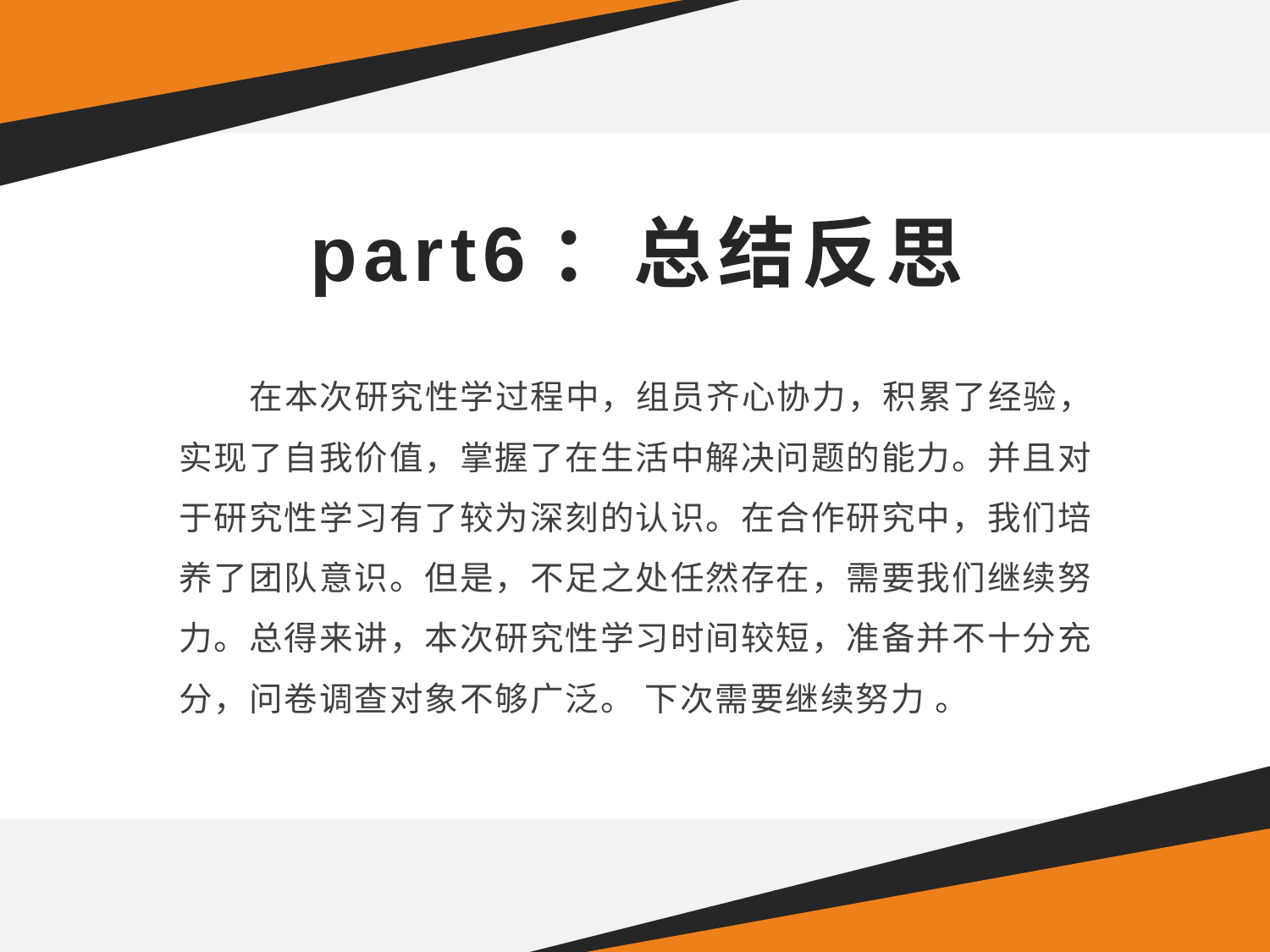

# part6：总结反思
在本次研究性学过程中，组员齐心协力，积累了经验，实现了自我价值，掌握了在生活中解决问题的能力。并且对于研究性学习有了较为深刻的认识。在合作研究中，我们培养了团队意识。但是，不足之处任然存在，需要我们继续努力。总得来讲，本次研究性学习时间较短，准备并不十分充分，问卷调查对象不够广泛。 下次需要继续努力 。